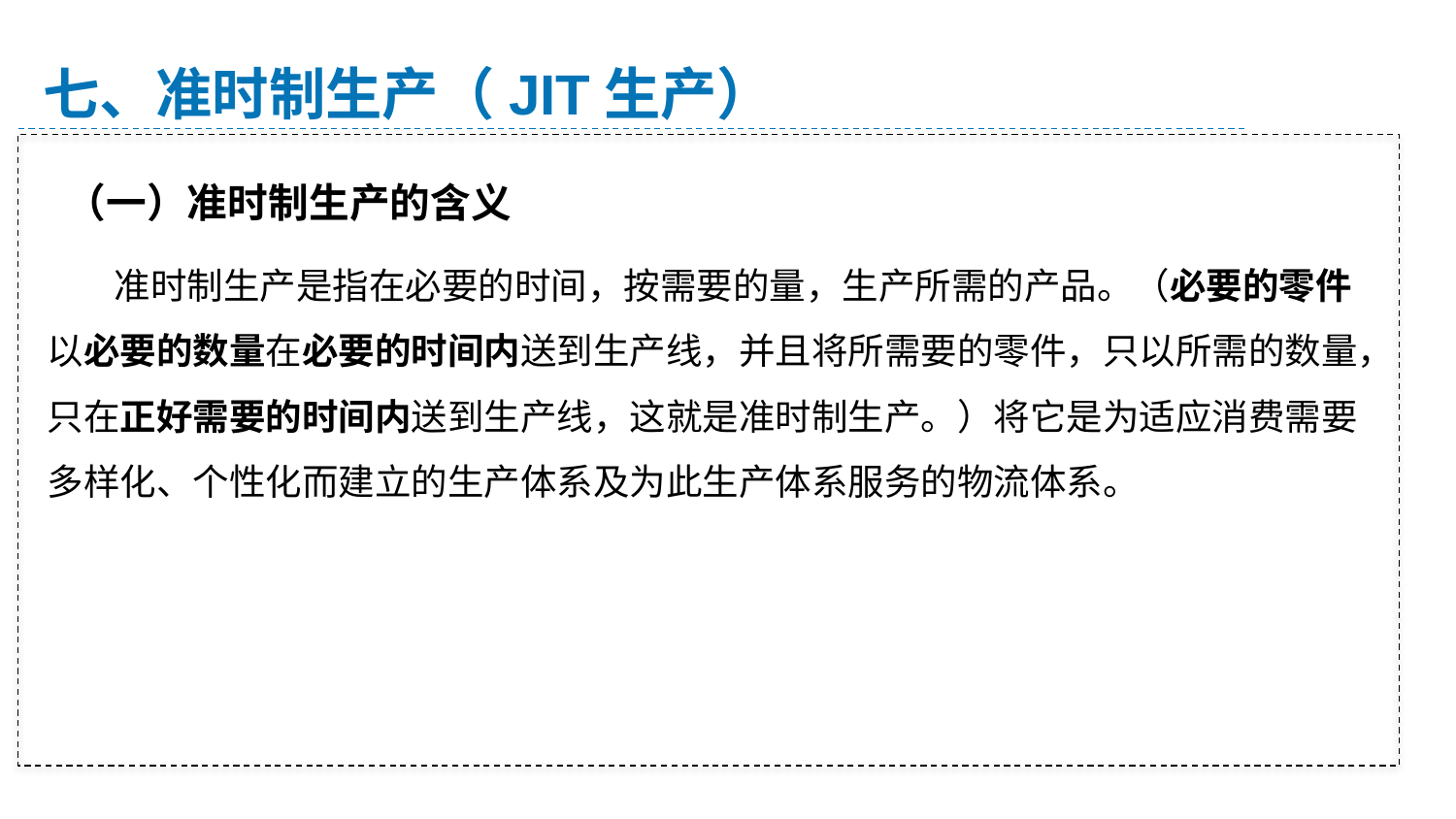

七、准时制生产（JIT生产）

（一）准时制生产的含义
       准时制生产是指在必要的时间，按需要的量，生产所需的产品。（必要的零件以必要的数量在必要的时间内送到生产线，并且将所需要的零件，只以所需的数量，只在正好需要的时间内送到生产线，这就是准时制生产。）将它是为适应消费需要多样化、个性化而建立的生产体系及为此生产体系服务的物流体系。